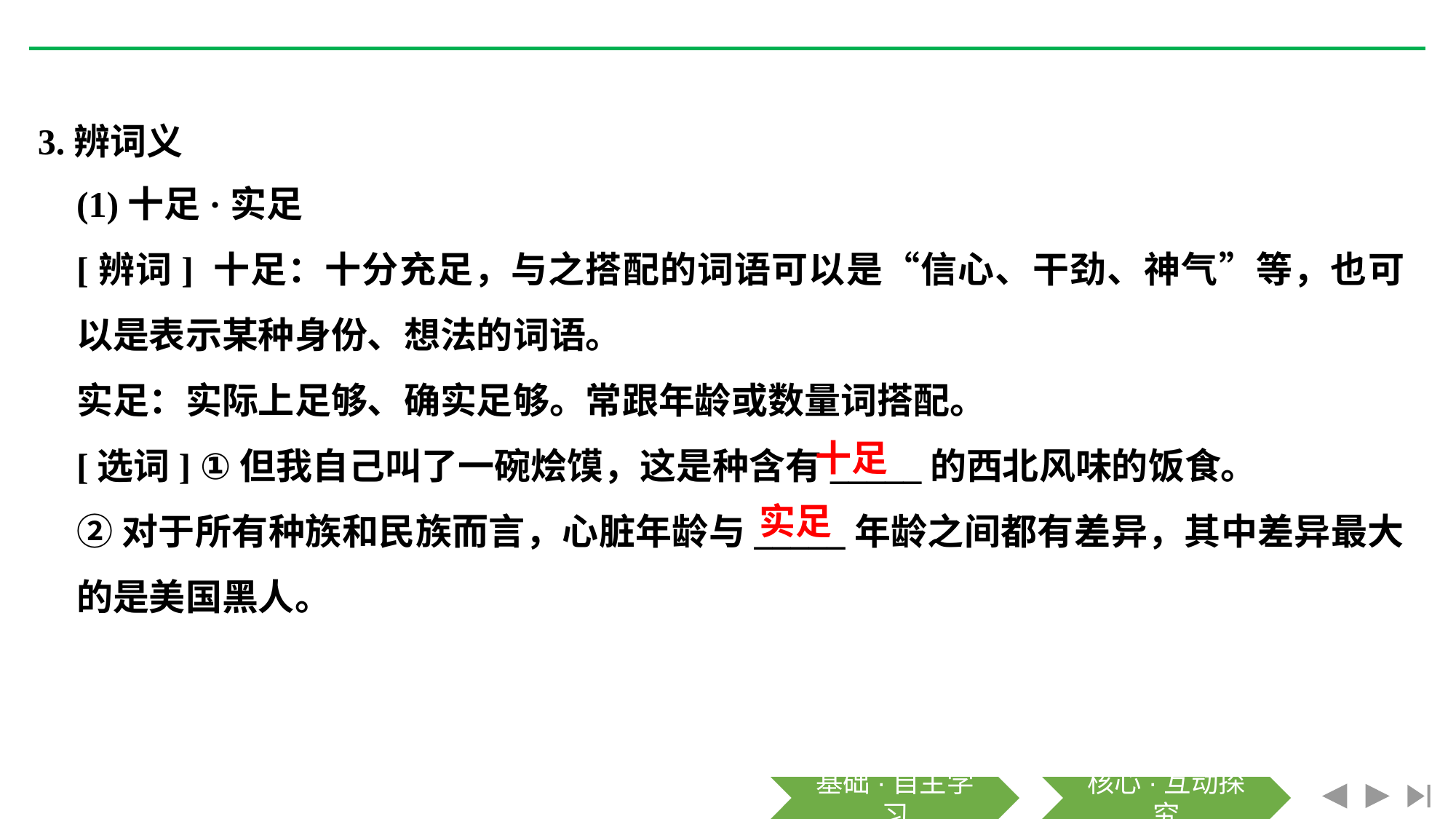

3.辨词义
(1)十足·实足
[辨词] 十足：十分充足，与之搭配的词语可以是“信心、干劲、神气”等，也可以是表示某种身份、想法的词语。
实足：实际上足够、确实足够。常跟年龄或数量词搭配。
[选词] ①但我自己叫了一碗烩馍，这是种含有_____的西北风味的饭食。
②对于所有种族和民族而言，心脏年龄与_____年龄之间都有差异，其中差异最大的是美国黑人。
十足
实足